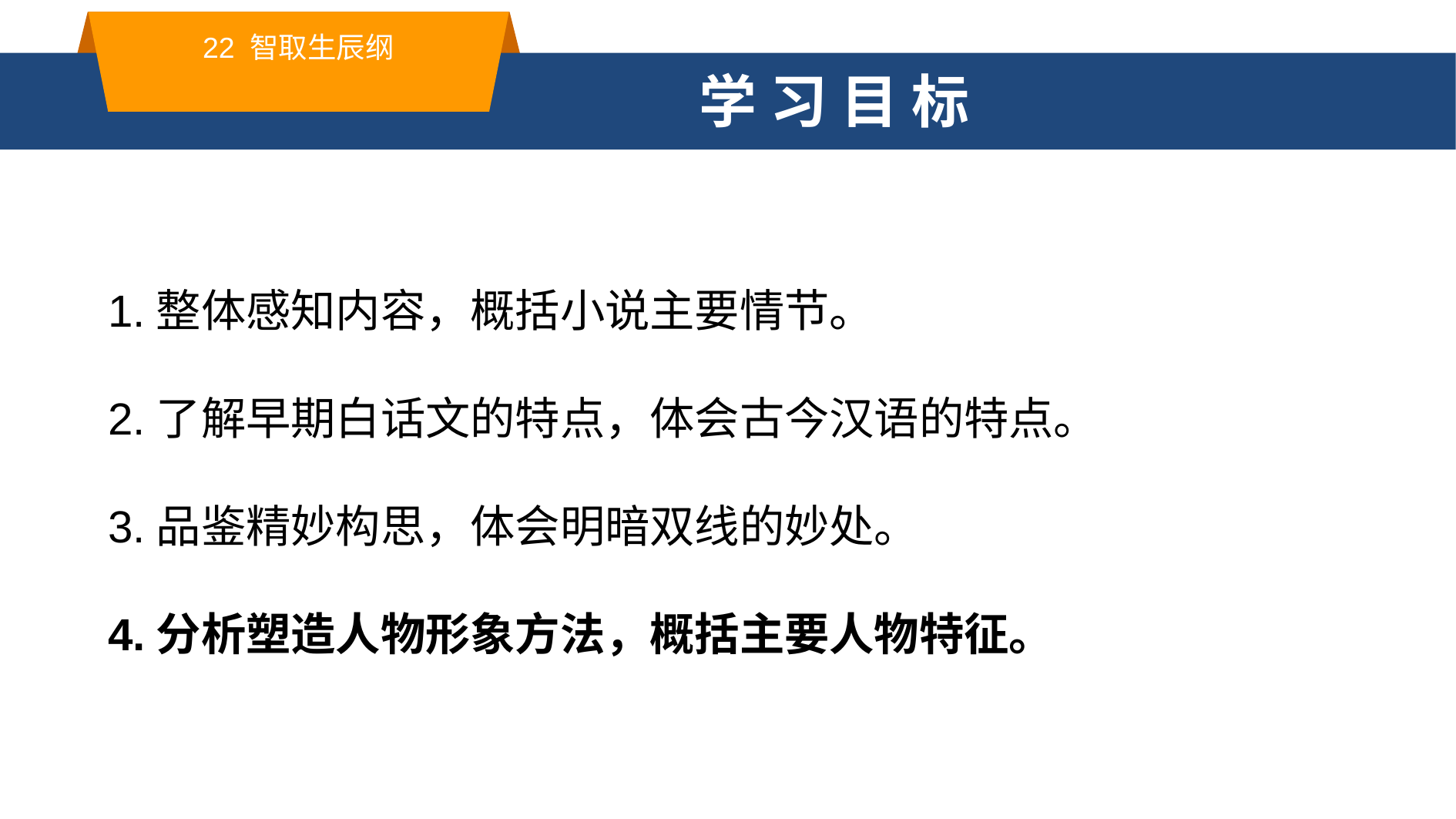

22 智取生辰纲

学 习 目 标
1.整体感知内容，概括小说主要情节。
2.了解早期白话文的特点，体会古今汉语的特点。
3.品鉴精妙构思，体会明暗双线的妙处。
4.分析塑造人物形象方法，概括主要人物特征。